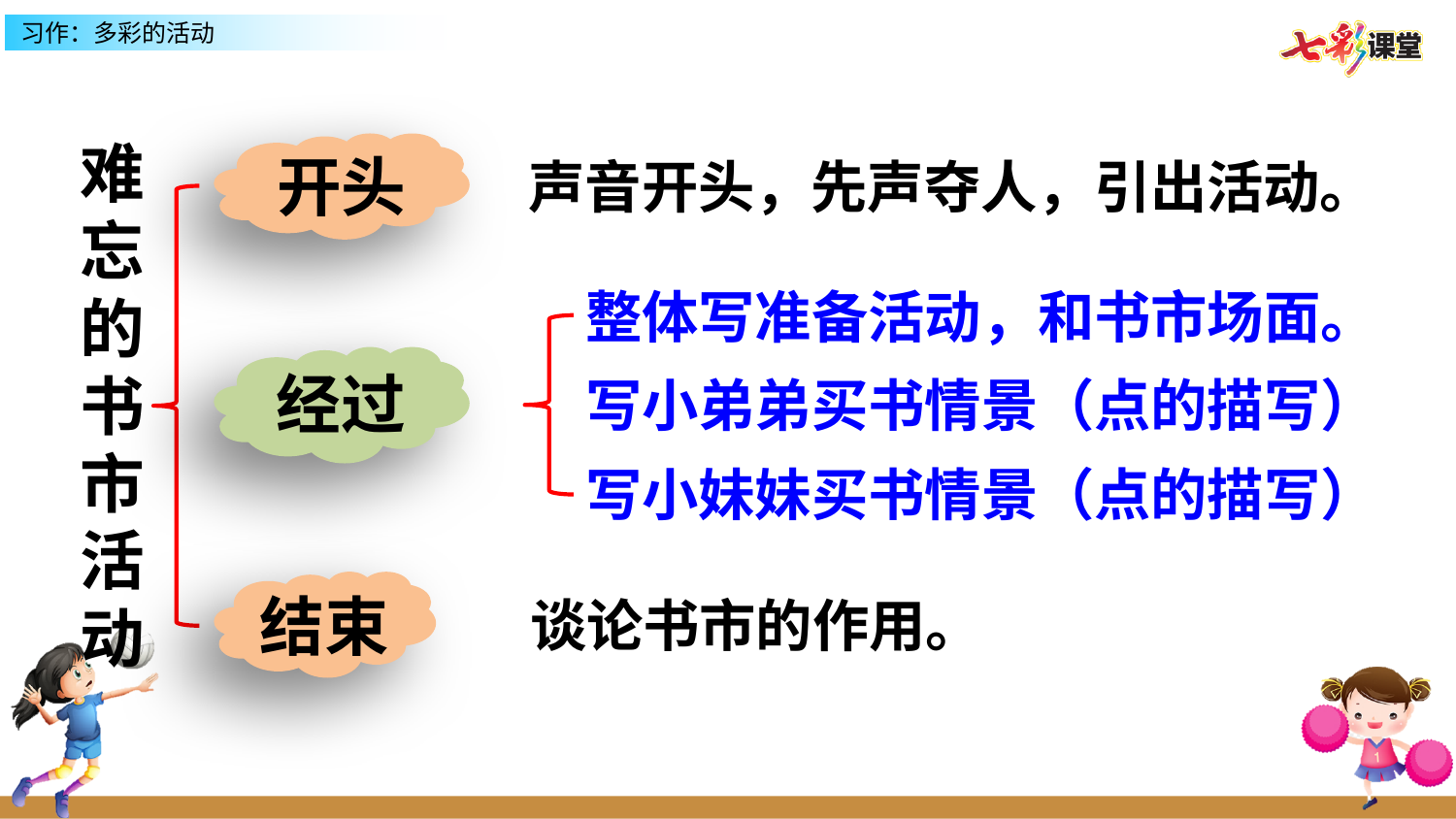

难忘的书市活动

开头
声音开头，先声夺人，引出活动。

整体写准备活动，和书市场面。

经过
写小弟弟买书情景（点的描写）
写小妹妹买书情景（点的描写）

结束
谈论书市的作用。